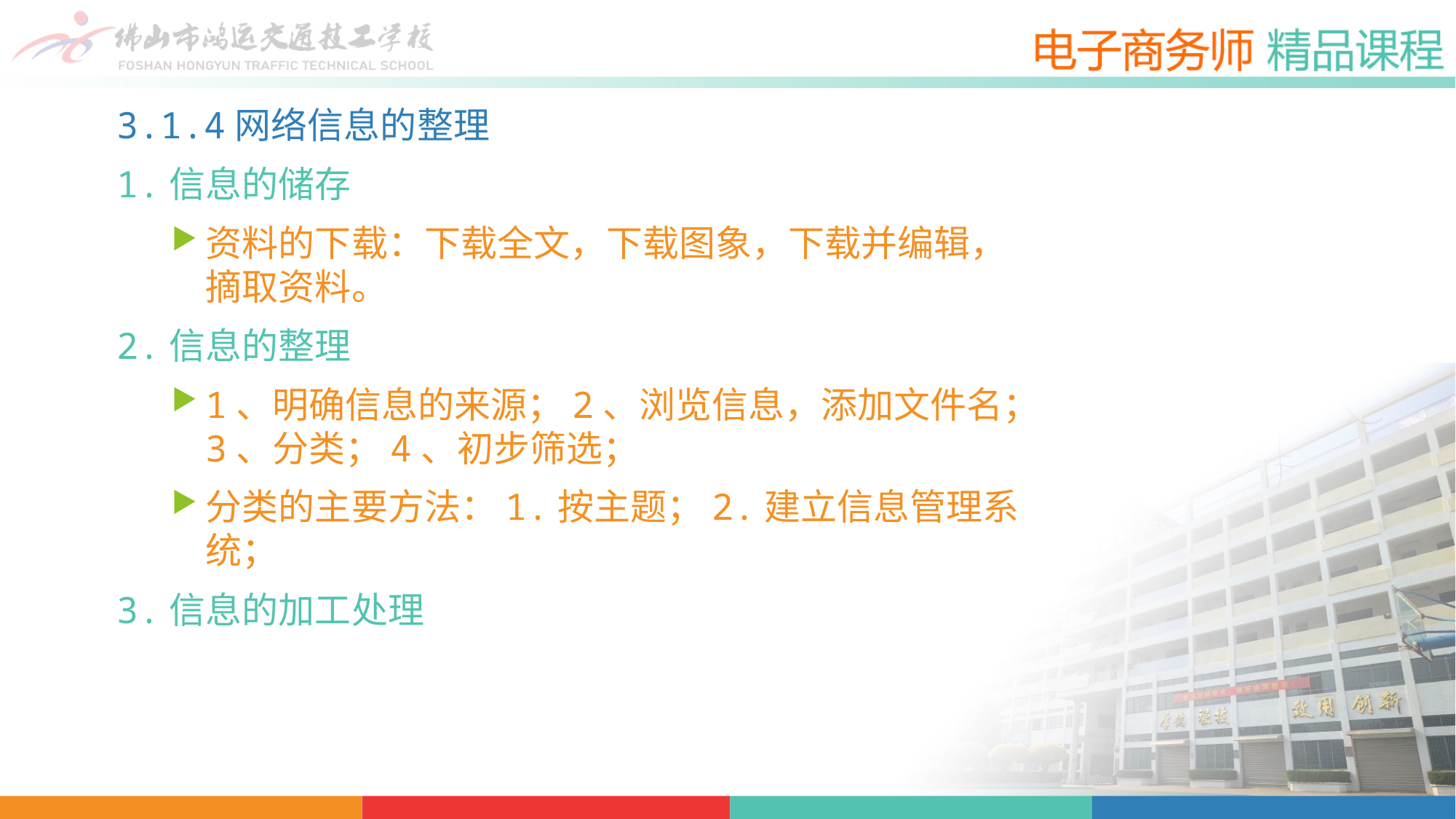

3.1.4网络信息的整理
1.信息的储存
资料的下载：下载全文，下载图象，下载并编辑，摘取资料。
2.信息的整理
1、明确信息的来源；2、浏览信息，添加文件名；3、分类；4、初步筛选；
分类的主要方法：1.按主题；2.建立信息管理系统；
3.信息的加工处理